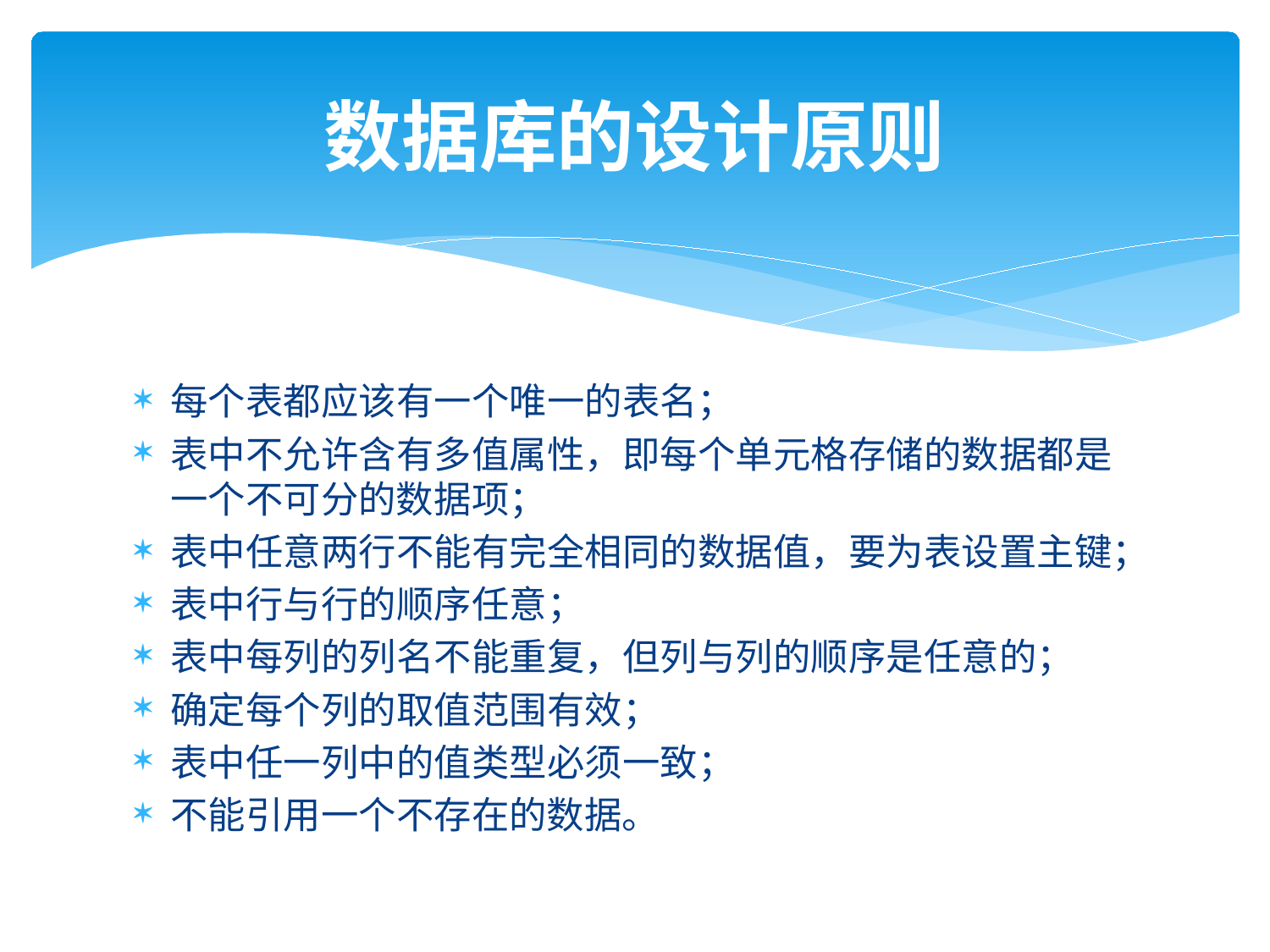

# 数据库的设计原则
每个表都应该有一个唯一的表名；
表中不允许含有多值属性，即每个单元格存储的数据都是一个不可分的数据项；
表中任意两行不能有完全相同的数据值，要为表设置主键；
表中行与行的顺序任意；
表中每列的列名不能重复，但列与列的顺序是任意的；
确定每个列的取值范围有效；
表中任一列中的值类型必须一致；
不能引用一个不存在的数据。